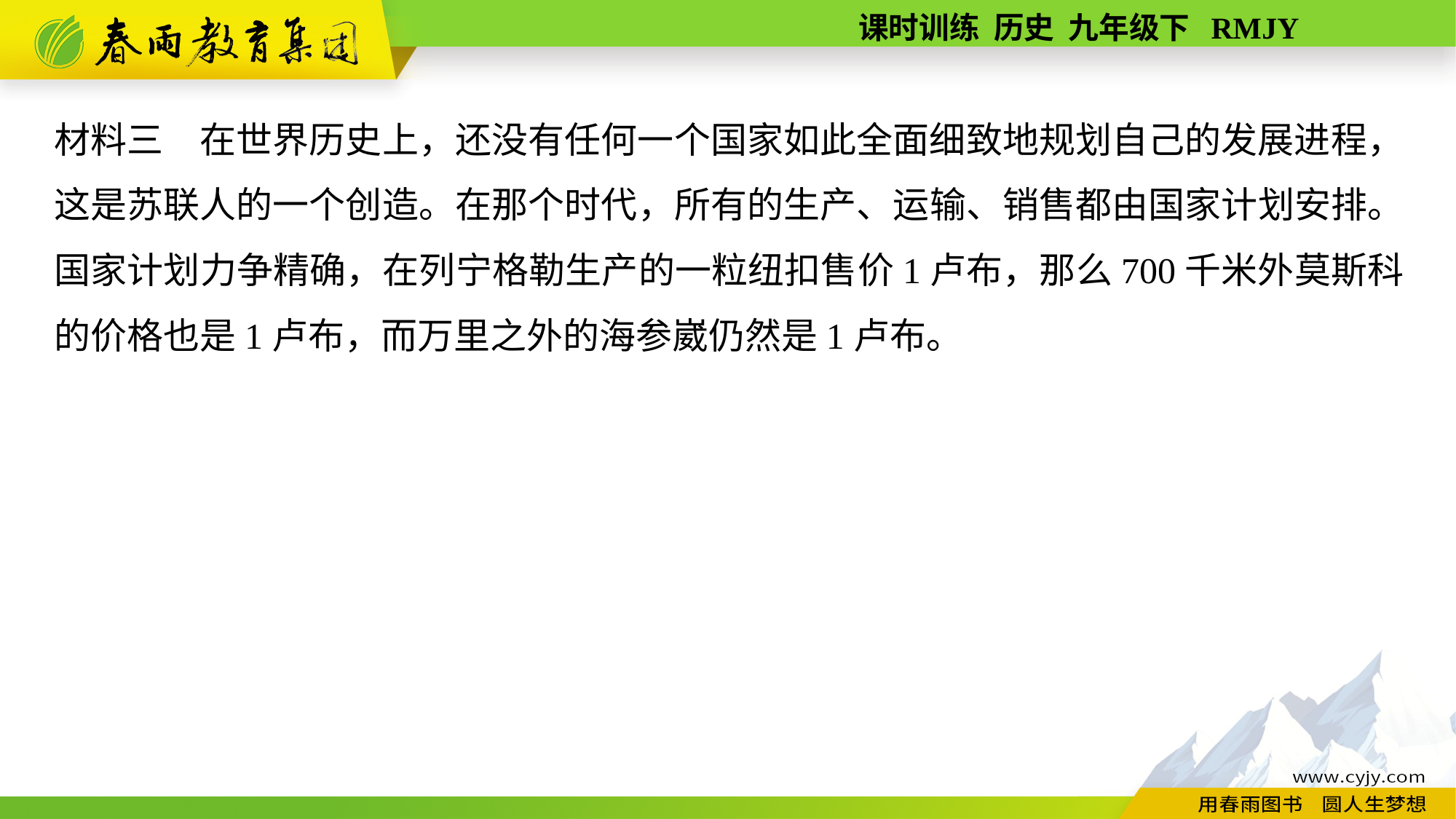

材料三　在世界历史上，还没有任何一个国家如此全面细致地规划自己的发展进程，这是苏联人的一个创造。在那个时代，所有的生产、运输、销售都由国家计划安排。国家计划力争精确，在列宁格勒生产的一粒纽扣售价1卢布，那么700千米外莫斯科的价格也是1卢布，而万里之外的海参崴仍然是1卢布。